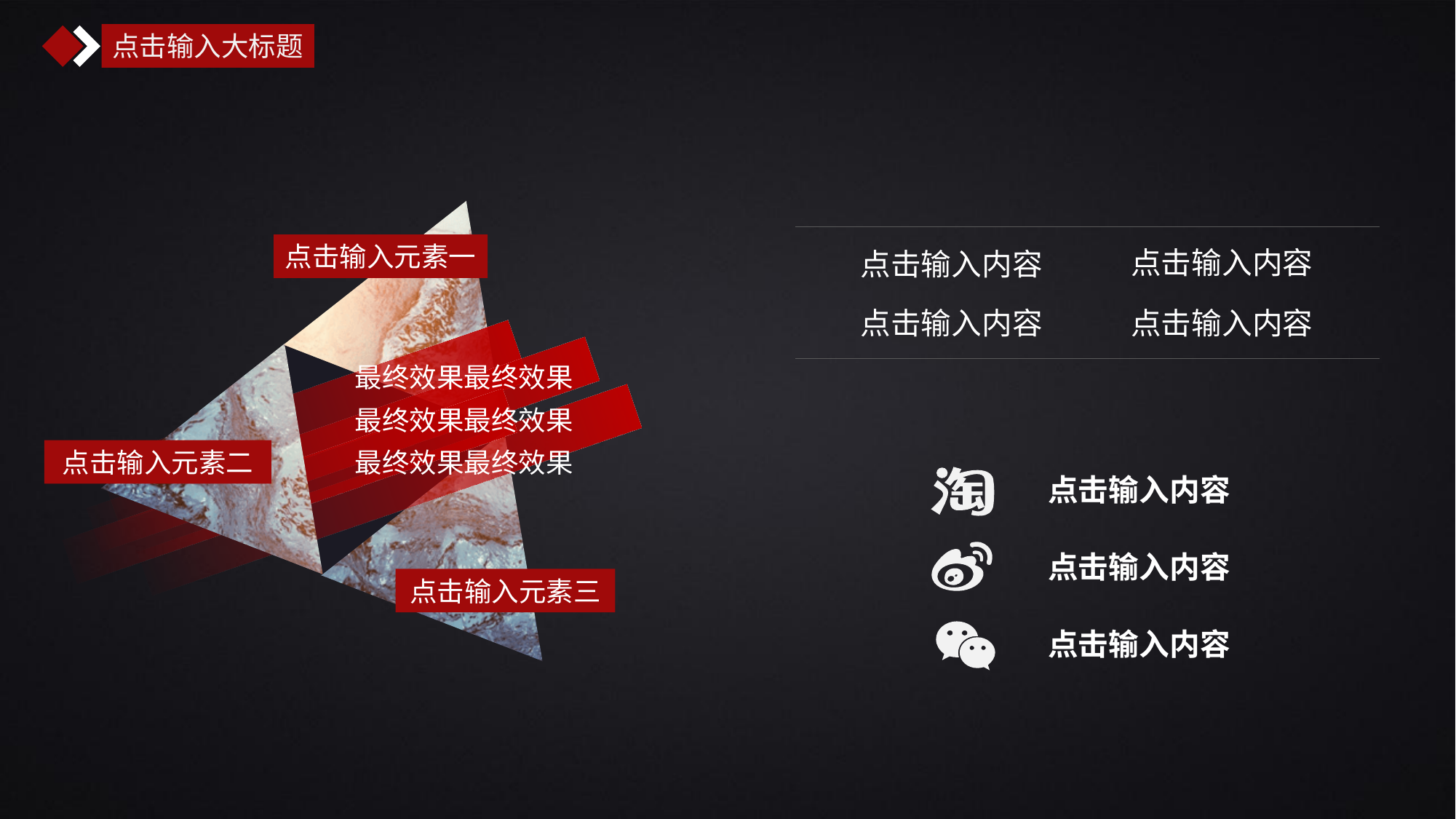

点击输入大标题

点击输入内容
点击输入内容
点击输入内容
点击输入内容
点击输入元素一

最终效果最终效果

最终效果最终效果

点击输入元素二
最终效果最终效果

点击输入内容

点击输入内容
点击输入内容

点击输入元素三